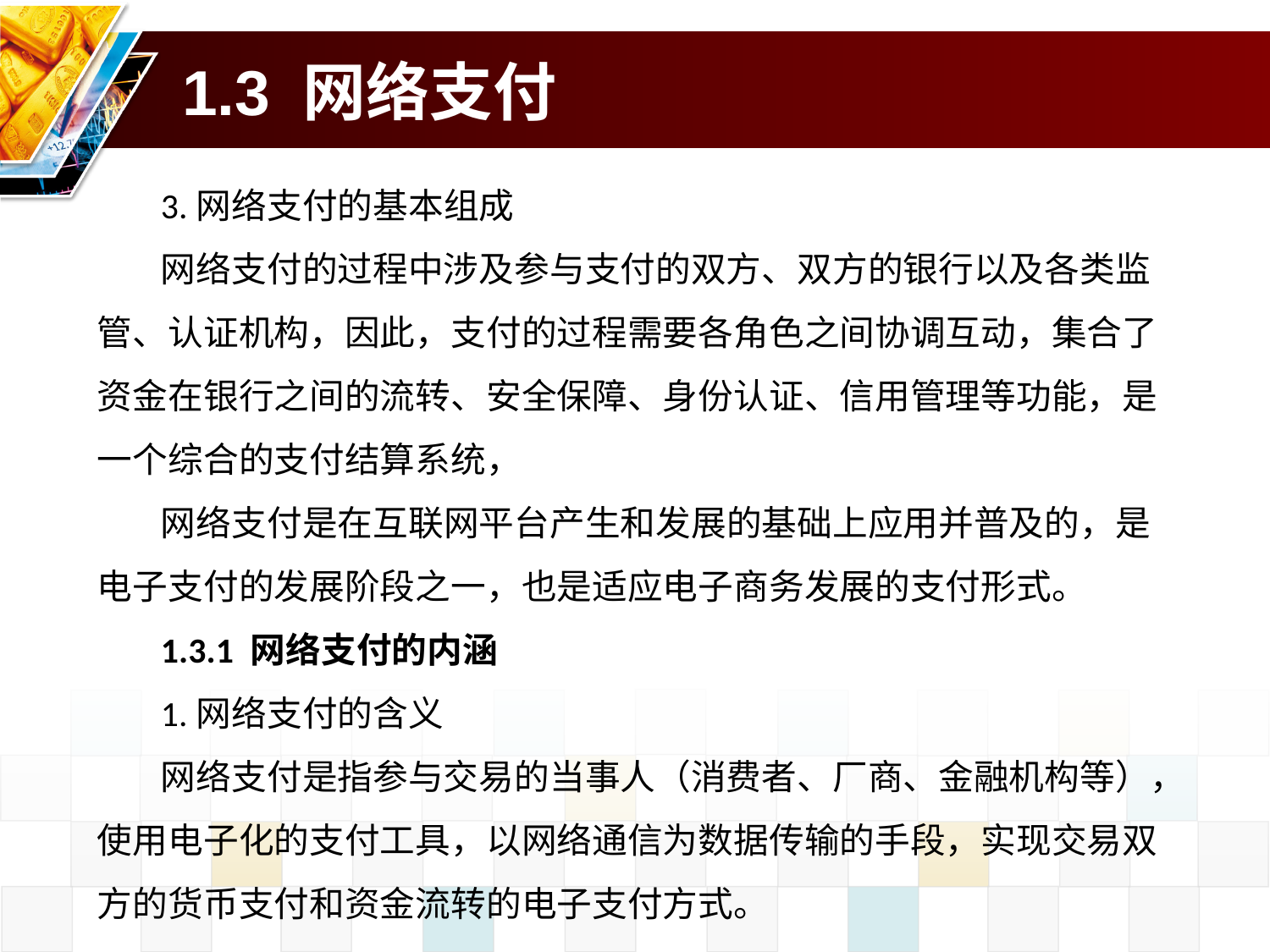

# 1.3 网络支付
3.网络支付的基本组成
网络支付的过程中涉及参与支付的双方、双方的银行以及各类监管、认证机构，因此，支付的过程需要各角色之间协调互动，集合了资金在银行之间的流转、安全保障、身份认证、信用管理等功能，是一个综合的支付结算系统，
网络支付是在互联网平台产生和发展的基础上应用并普及的，是电子支付的发展阶段之一，也是适应电子商务发展的支付形式。
1.3.1 网络支付的内涵
1.网络支付的含义
网络支付是指参与交易的当事人（消费者、厂商、金融机构等），使用电子化的支付工具，以网络通信为数据传输的手段，实现交易双方的货币支付和资金流转的电子支付方式。